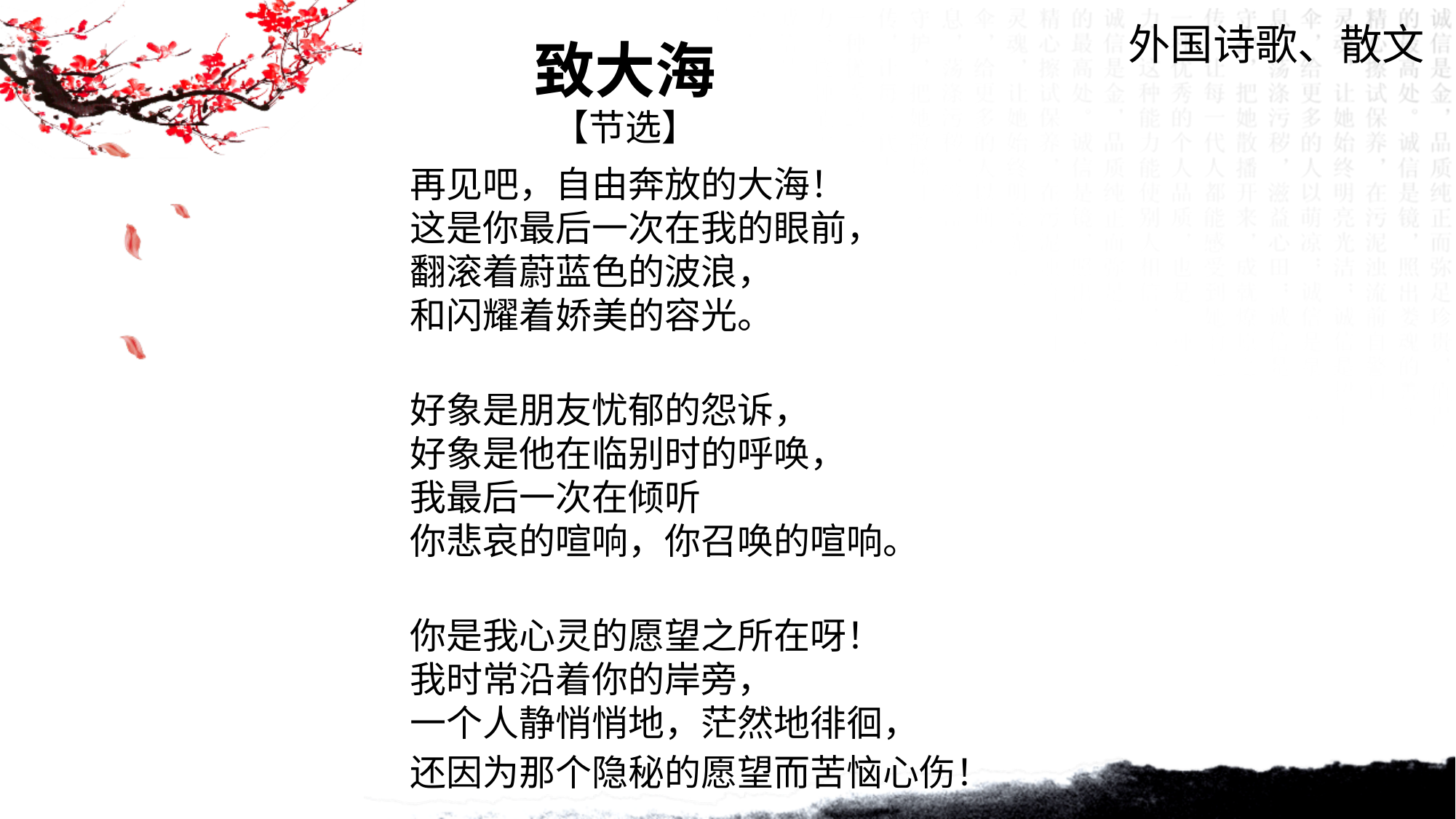

外国诗歌、散文
致大海
【节选】
再见吧，自由奔放的大海！
这是你最后一次在我的眼前，
翻滚着蔚蓝色的波浪，
和闪耀着娇美的容光。

好象是朋友忧郁的怨诉，
好象是他在临别时的呼唤，
我最后一次在倾听
你悲哀的喧响，你召唤的喧响。

你是我心灵的愿望之所在呀！
我时常沿着你的岸旁，
一个人静悄悄地，茫然地徘徊，
还因为那个隐秘的愿望而苦恼心伤！